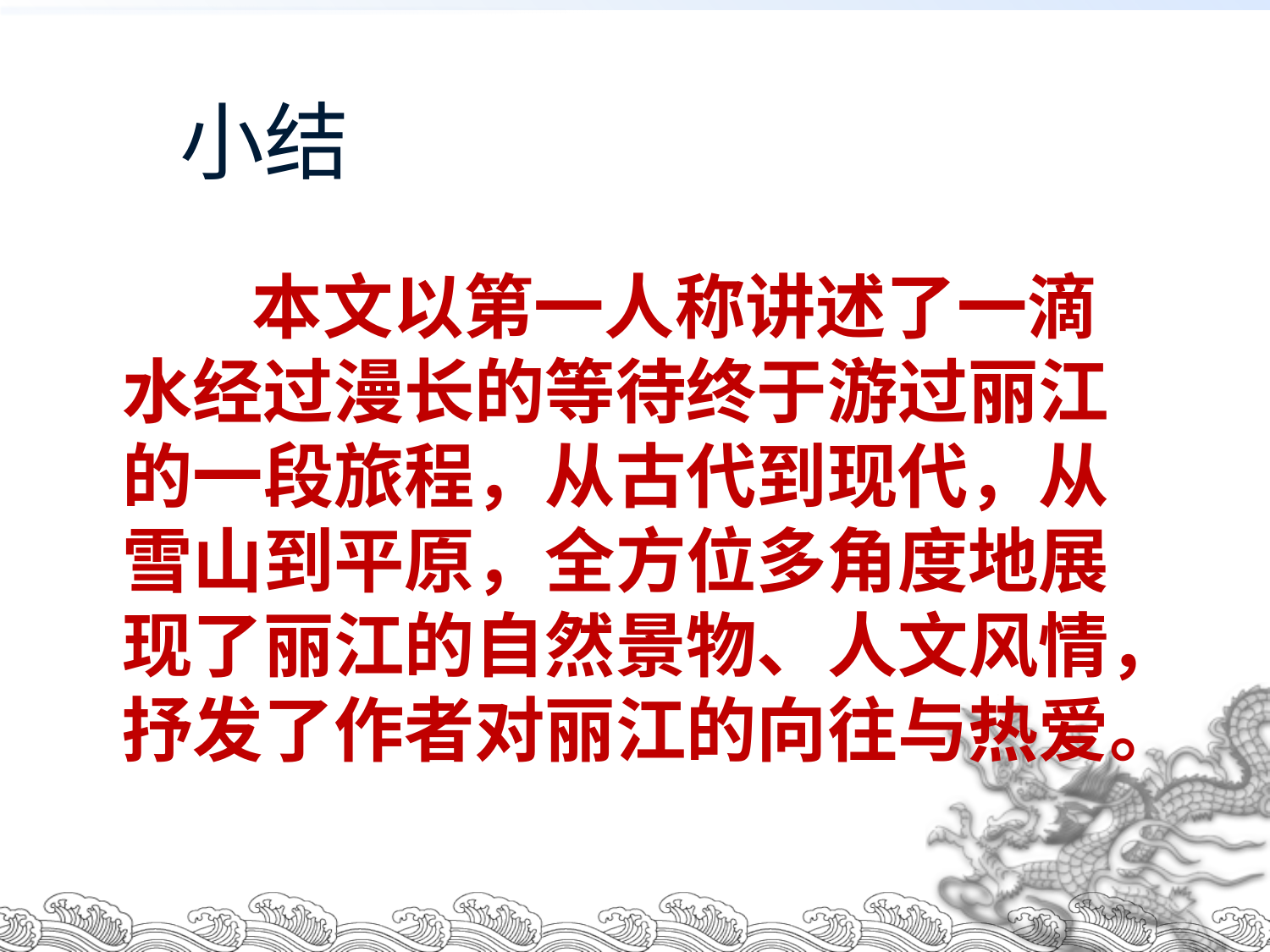

# 小结
       本文以第一人称讲述了一滴水经过漫长的等待终于游过丽江的一段旅程，从古代到现代，从雪山到平原，全方位多角度地展现了丽江的自然景物、人文风情，抒发了作者对丽江的向往与热爱。